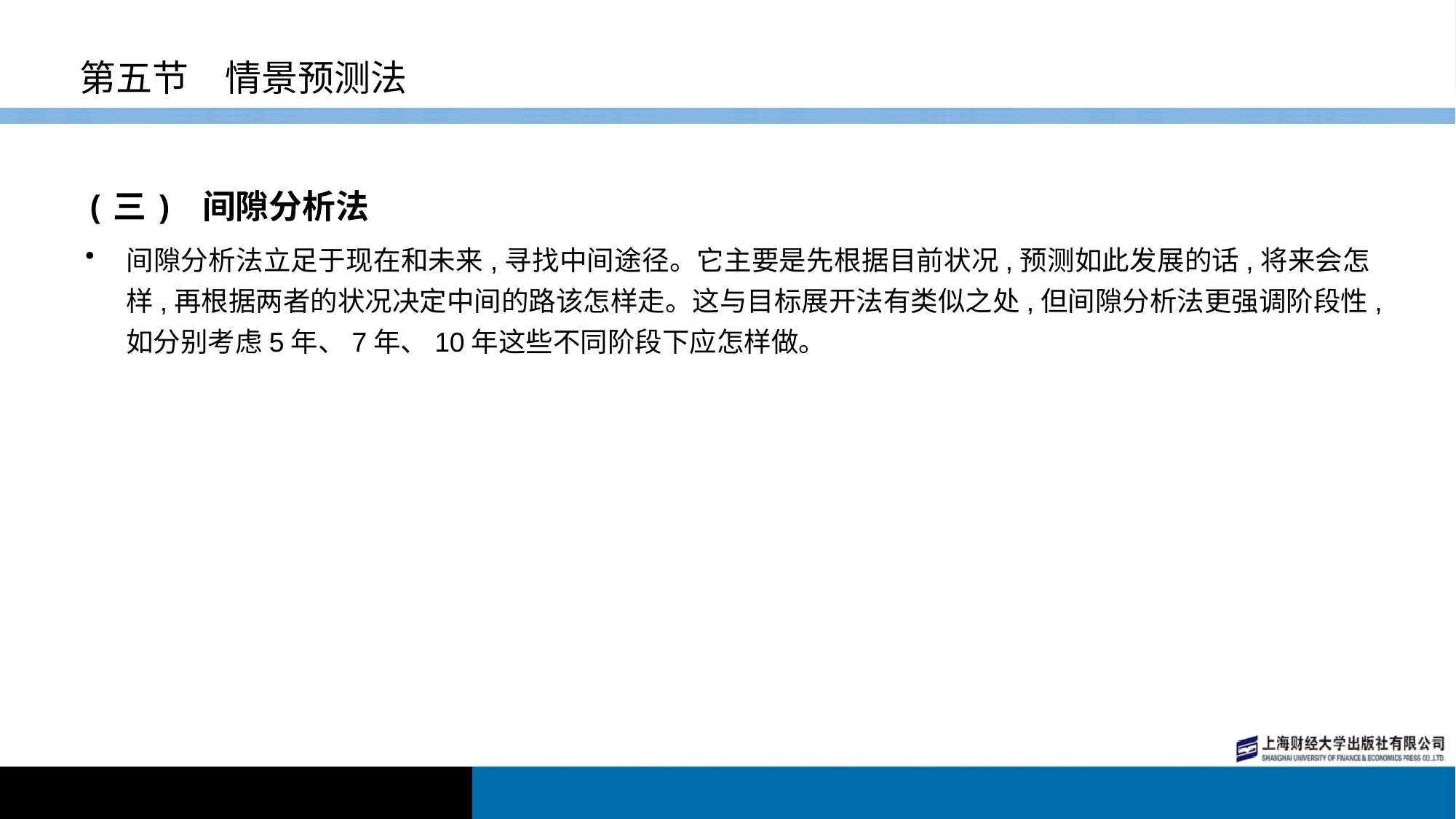

# 第五节　情景预测法
(三) 间隙分析法
间隙分析法立足于现在和未来,寻找中间途径。它主要是先根据目前状况,预测如此发展的话,将来会怎样,再根据两者的状况决定中间的路该怎样走。这与目标展开法有类似之处,但间隙分析法更强调阶段性,如分别考虑5年、7年、10年这些不同阶段下应怎样做。
22